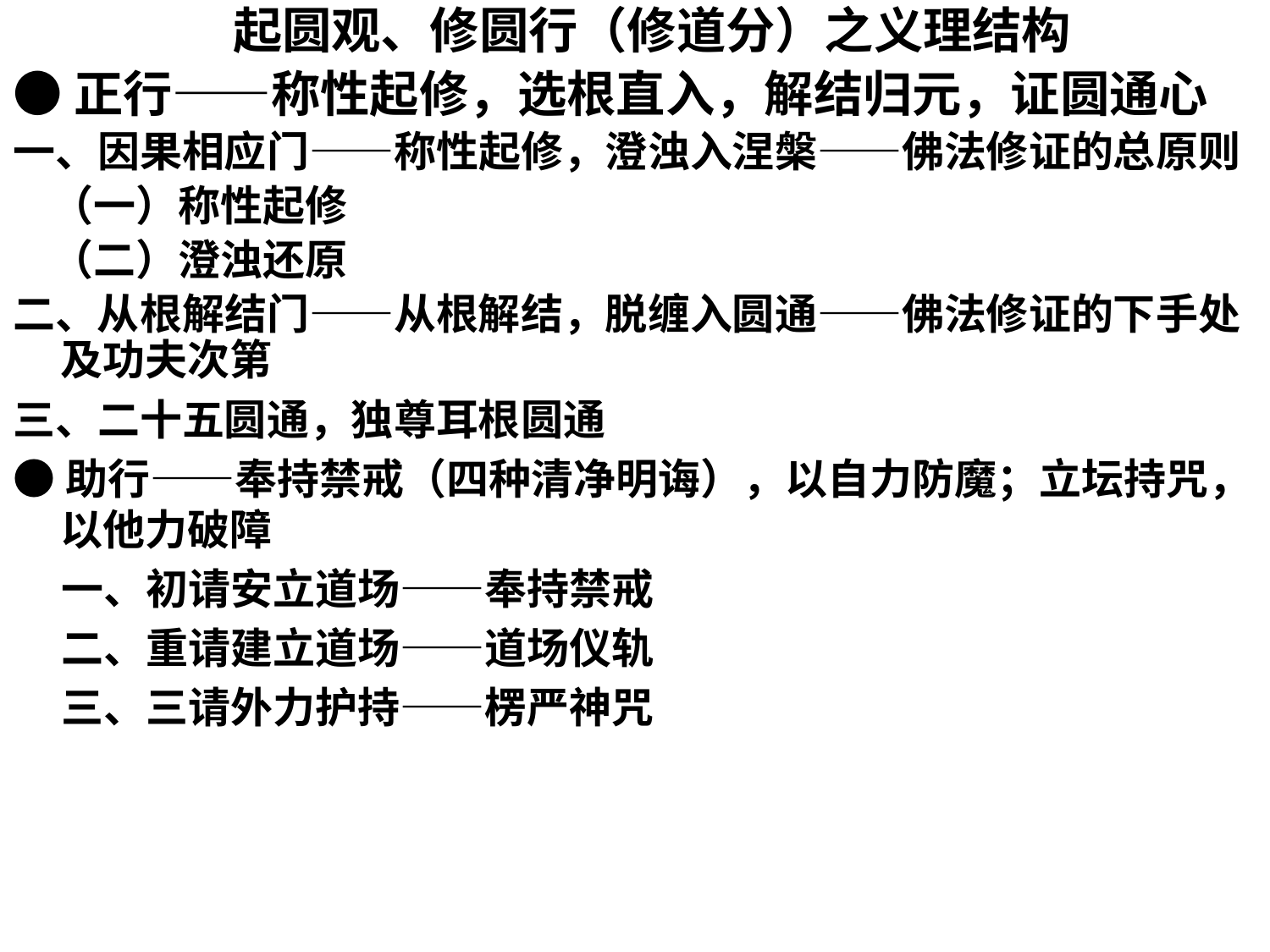

起圆观、修圆行（修道分）之义理结构
●正行——称性起修，选根直入，解结归元，证圆通心
一、因果相应门——称性起修，澄浊入涅槃——佛法修证的总原则
   （一）称性起修
   （二）澄浊还原
二、从根解结门——从根解结，脱缠入圆通——佛法修证的下手处及功夫次第
三、二十五圆通，独尊耳根圆通
●助行——奉持禁戒（四种清净明诲），以自力防魔；立坛持咒，以他力破障
    一、初请安立道场——奉持禁戒
    二、重请建立道场——道场仪轨
    三、三请外力护持——楞严神咒